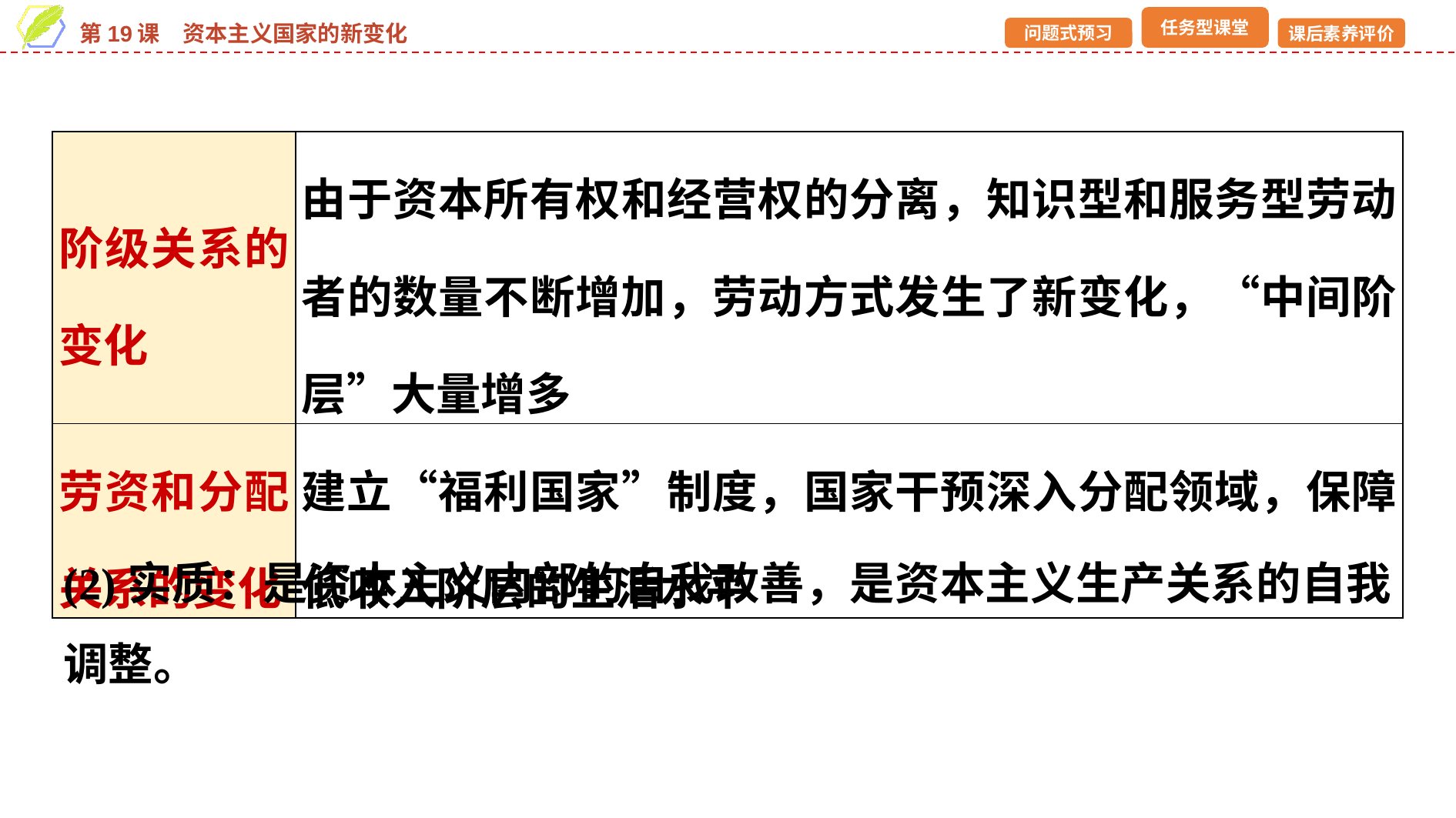

| 阶级关系的变化 | 由于资本所有权和经营权的分离，知识型和服务型劳动者的数量不断增加，劳动方式发生了新变化，“中间阶层”大量增多 |
| --- | --- |
| 劳资和分配关系的变化 | 建立“福利国家”制度，国家干预深入分配领域，保障低收入阶层的生活水平 |
(2)实质：是资本主义内部的自我改善，是资本主义生产关系的自我调整。